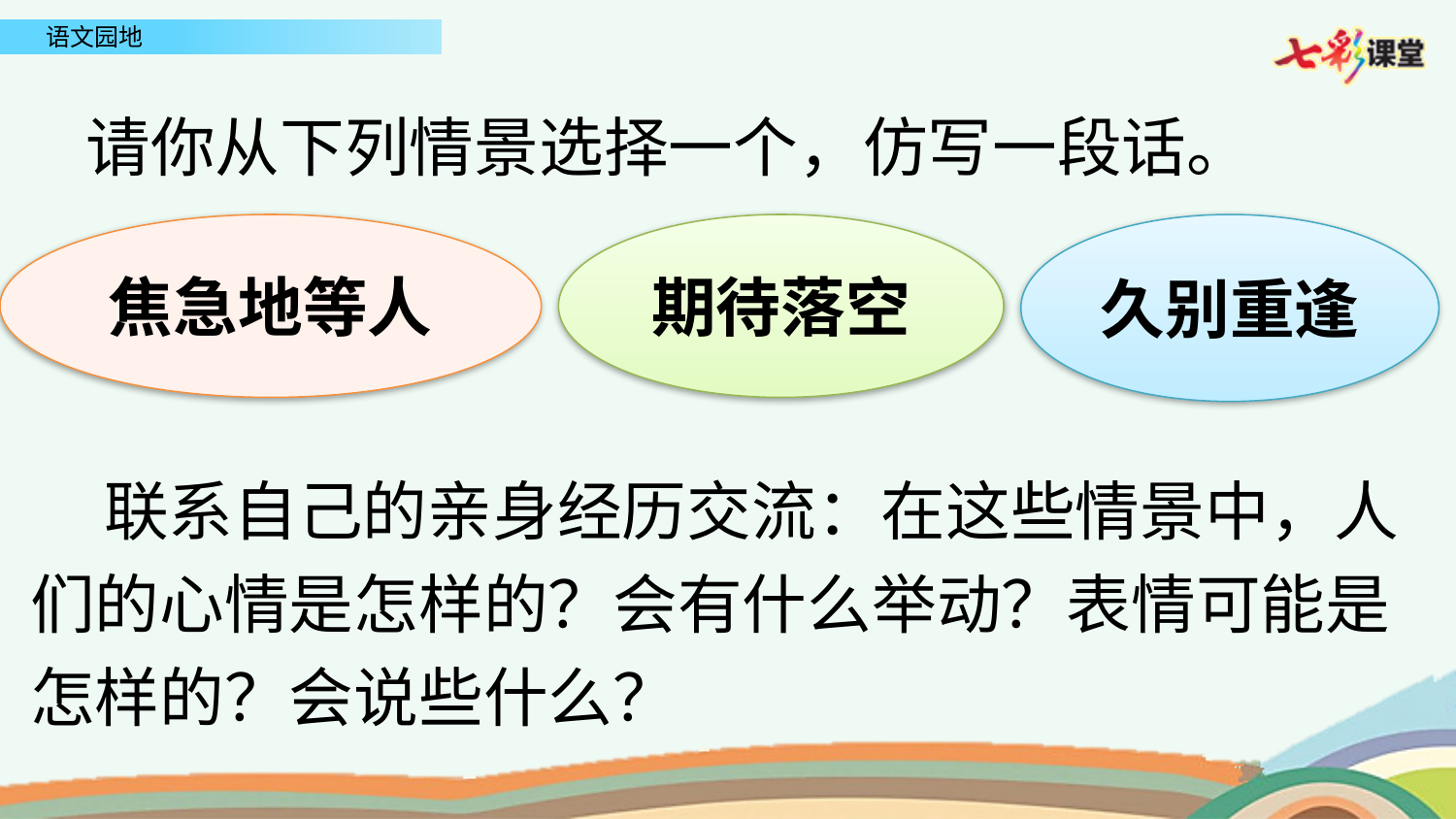

请你从下列情景选择一个，仿写一段话。
焦急地等人
期待落空
久别重逢
    联系自己的亲身经历交流：在这些情景中，人们的心情是怎样的？会有什么举动？表情可能是怎样的？会说些什么？